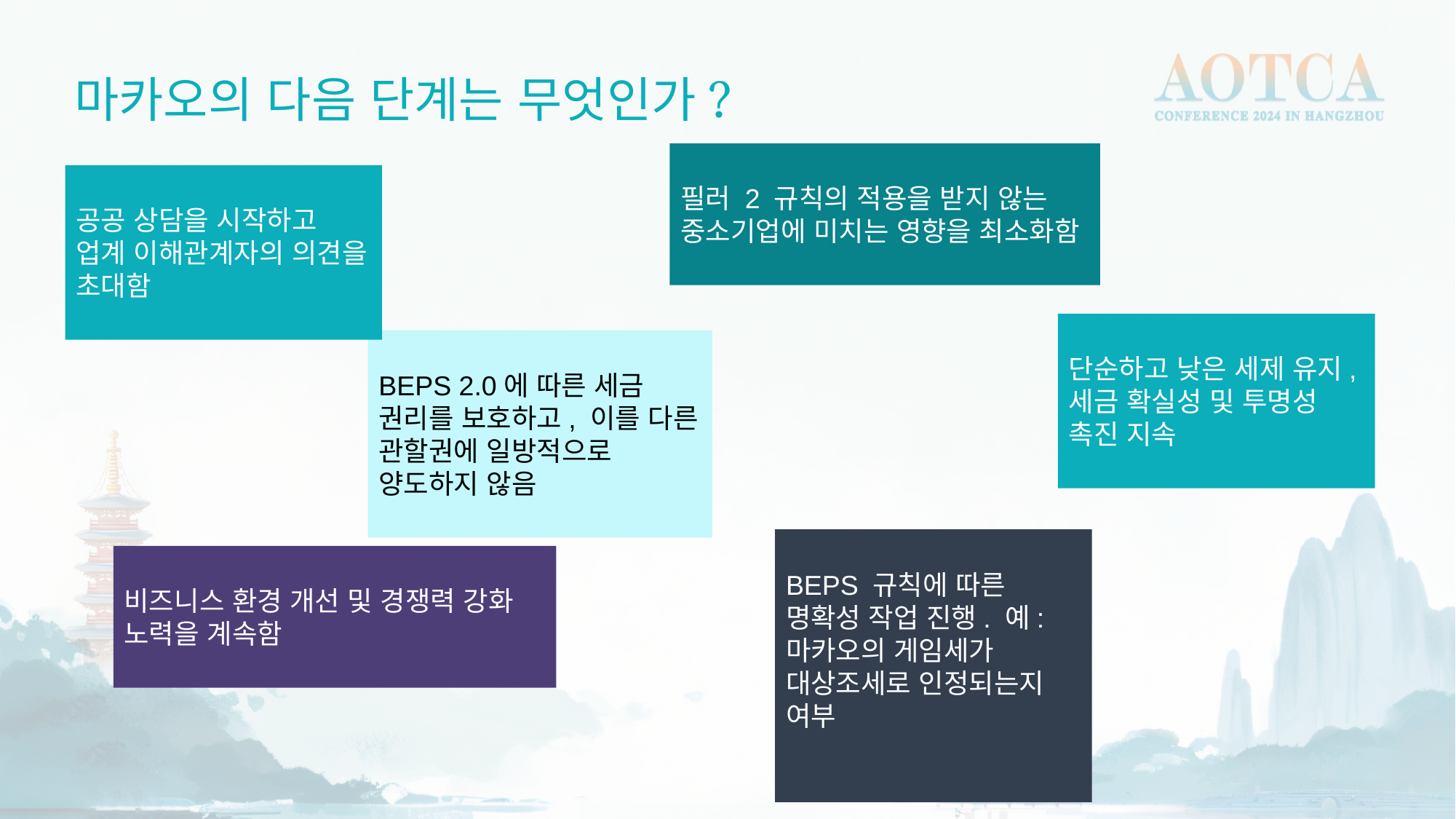

마카오의 다음 단계는 무엇인가?

필러 2 규칙의 적용을 받지 않는 중소기업에 미치는 영향을 최소화함

공공 상담을 시작하고 업계 이해관계자의 의견을 초대함

단순하고 낮은 세제 유지, 세금 확실성 및 투명성 촉진 지속

BEPS 2.0에 따른 세금 권리를 보호하고, 이를 다른 관할권에 일방적으로 양도하지 않음

BEPS 규칙에 따른 명확성 작업 진행. 예: 마카오의 게임세가 대상조세로 인정되는지 여부

비즈니스 환경 개선 및 경쟁력 강화 노력을 계속함